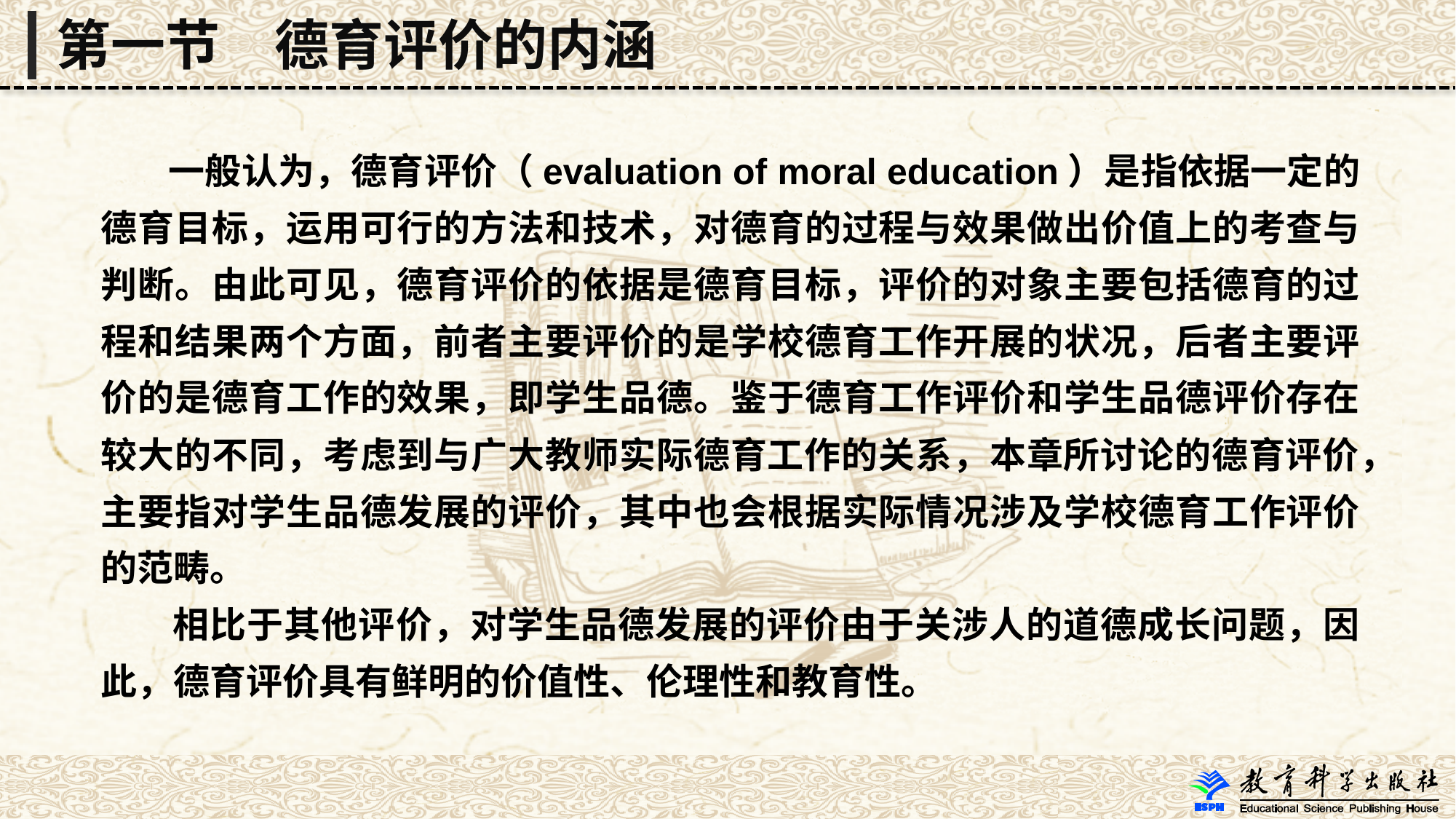

第一节　德育评价的内涵
       一般认为，德育评价（evaluation of moral education）是指依据一定的德育目标，运用可行的方法和技术，对德育的过程与效果做出价值上的考查与判断。由此可见，德育评价的依据是德育目标，评价的对象主要包括德育的过程和结果两个方面，前者主要评价的是学校德育工作开展的状况，后者主要评价的是德育工作的效果，即学生品德。鉴于德育工作评价和学生品德评价存在较大的不同，考虑到与广大教师实际德育工作的关系，本章所讨论的德育评价，主要指对学生品德发展的评价，其中也会根据实际情况涉及学校德育工作评价的范畴。
       相比于其他评价，对学生品德发展的评价由于关涉人的道德成长问题，因此，德育评价具有鲜明的价值性、伦理性和教育性。